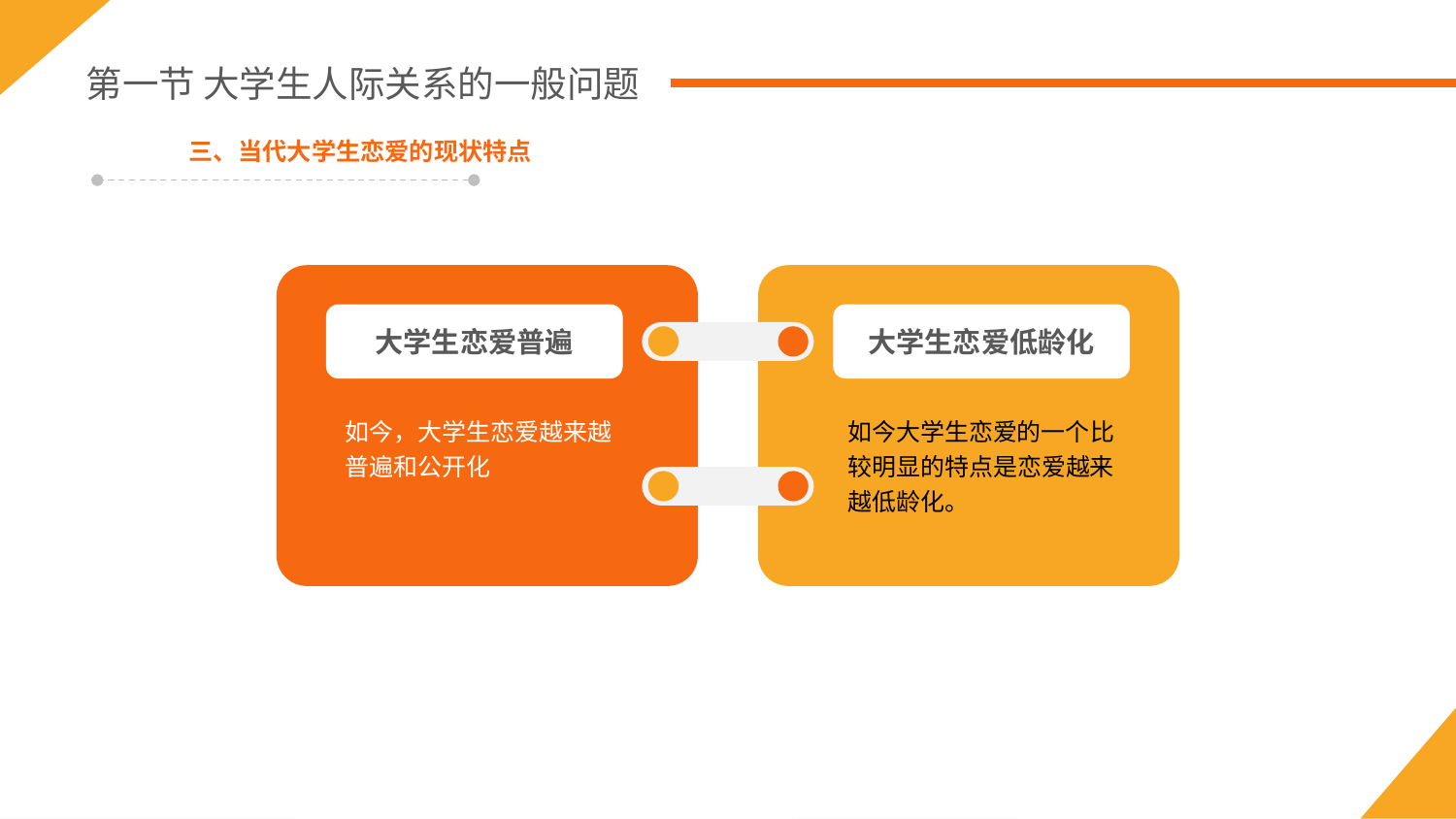

第一节 大学生人际关系的一般问题
三、当代大学生恋爱的现状特点

大学生恋爱普遍
大学生恋爱低龄化

大学生恋爱普遍

如今，大学生恋爱越来越普遍和公开化
如今大学生恋爱的一个比较明显的特点是恋爱越来越低龄化。